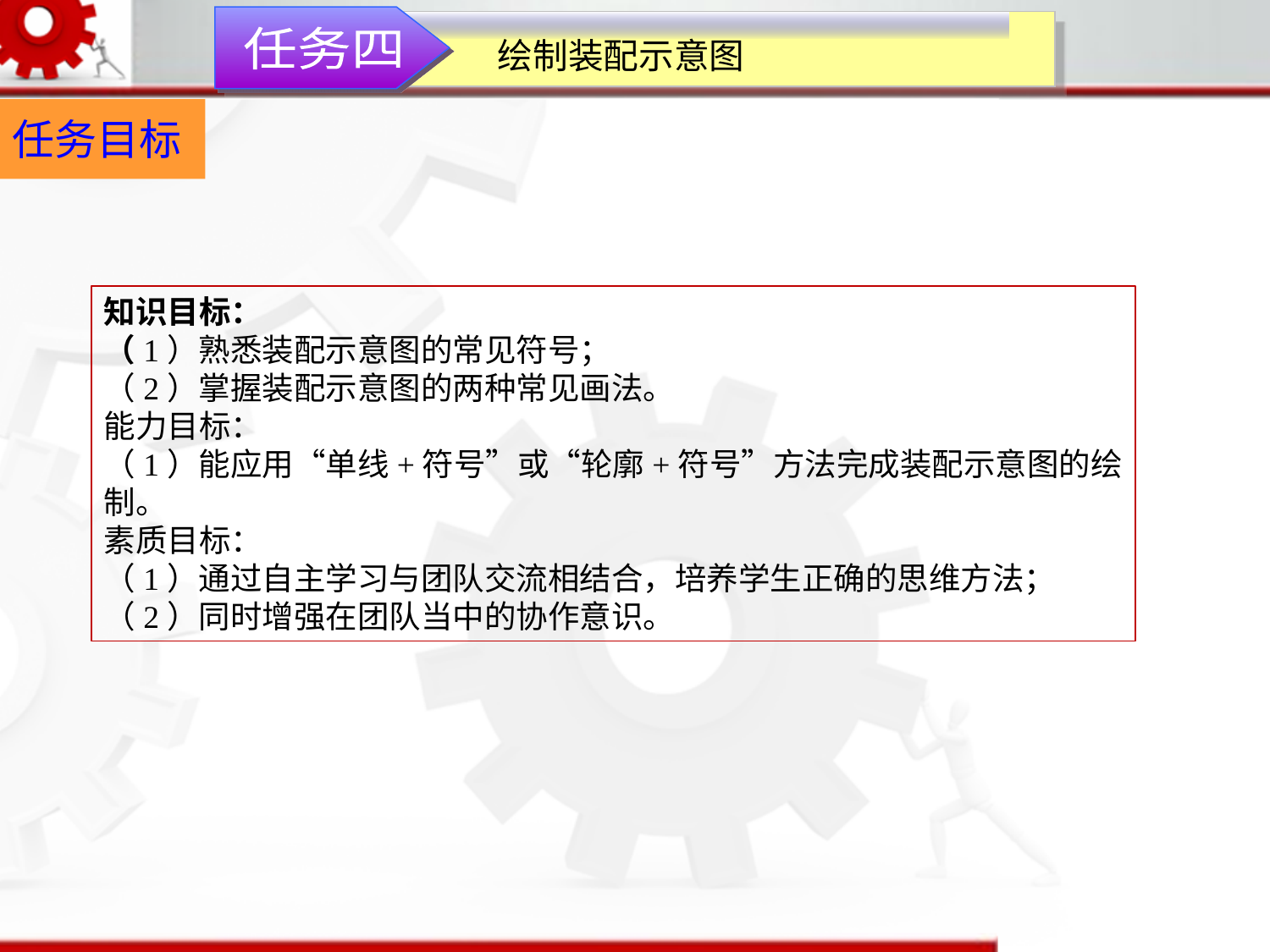

任务四
绘制装配示意图
任务目标
知识目标：（1）熟悉装配示意图的常见符号；（2）掌握装配示意图的两种常见画法。能力目标：（1）能应用“单线+符号”或“轮廓+符号”方法完成装配示意图的绘制。素质目标：（1）通过自主学习与团队交流相结合，培养学生正确的思维方法；（2）同时增强在团队当中的协作意识。